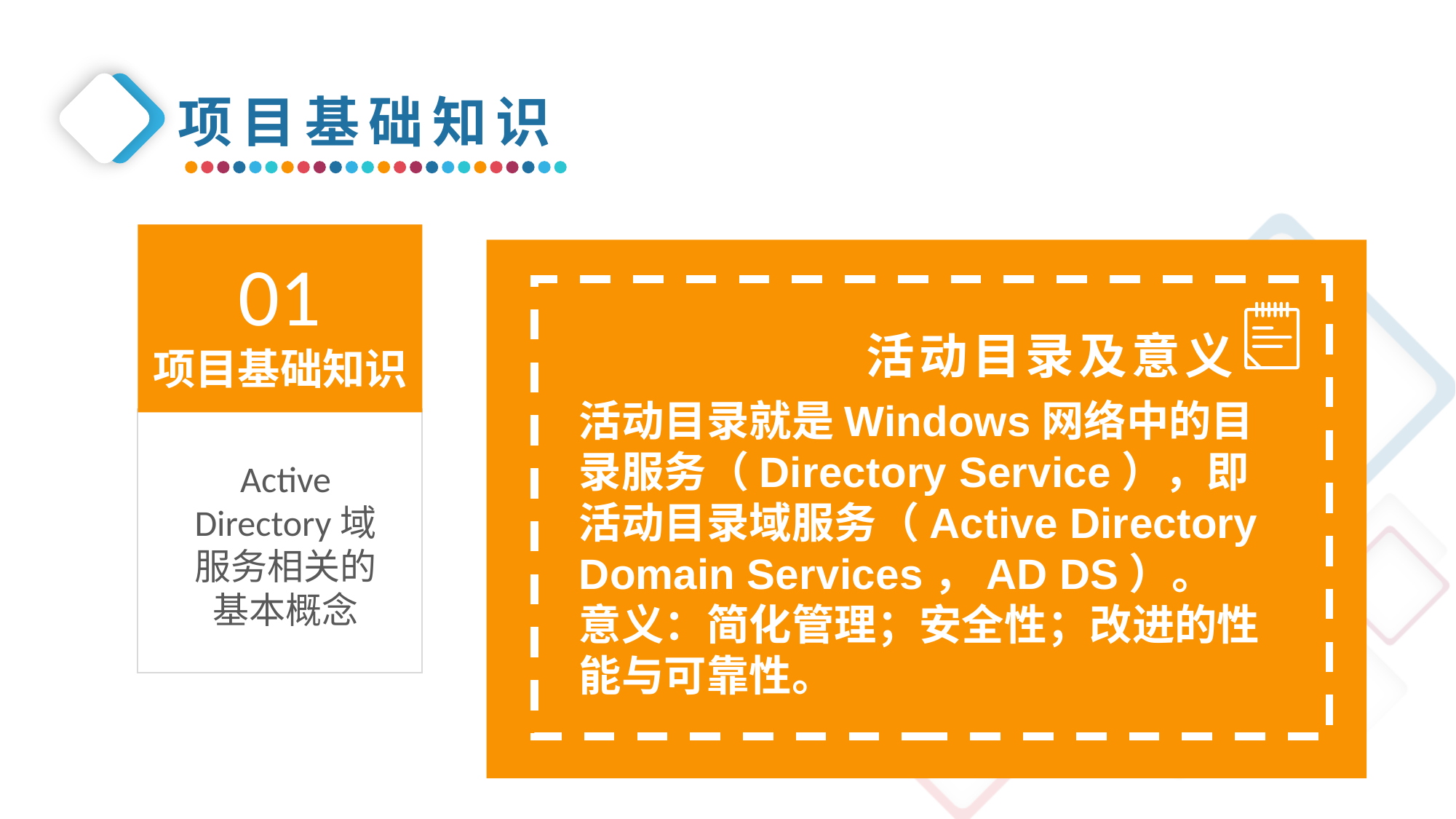

项目基础知识

01
项目基础知识

活动目录及意义

活动目录就是Windows网络中的目录服务（Directory Service），即活动目录域服务（Active Directory Domain Services，AD DS）。
意义：简化管理；安全性；改进的性能与可靠性。

Active Directory域服务相关的基本概念